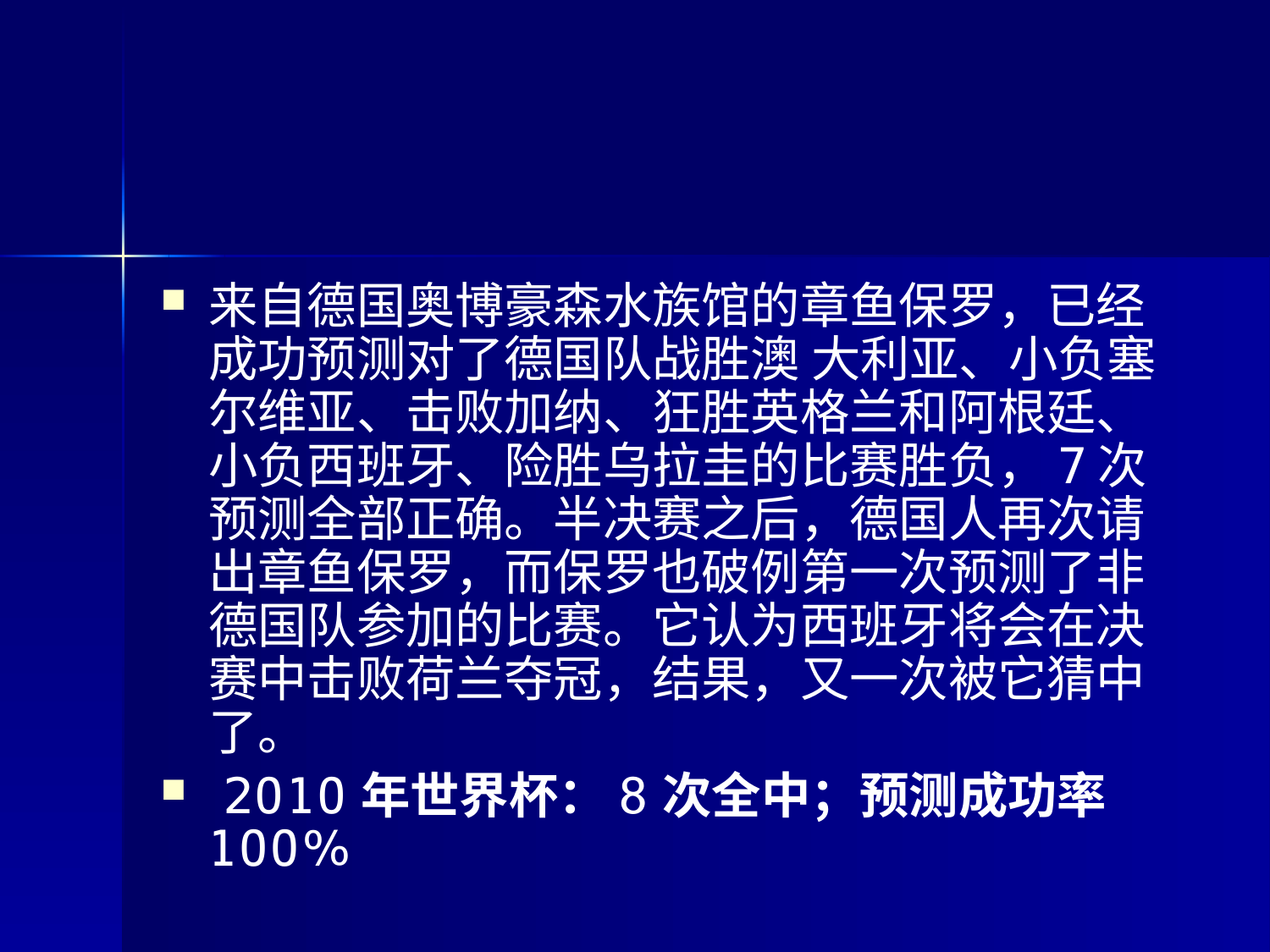

#
来自德国奥博豪森水族馆的章鱼保罗，已经成功预测对了德国队战胜澳 大利亚、小负塞尔维亚、击败加纳、狂胜英格兰和阿根廷、小负西班牙、险胜乌拉圭的比赛胜负，7次预测全部正确。半决赛之后，德国人再次请出章鱼保罗，而保罗也破例第一次预测了非德国队参加的比赛。它认为西班牙将会在决赛中击败荷兰夺冠，结果，又一次被它猜中了。
 2010年世界杯：8次全中；预测成功率100%